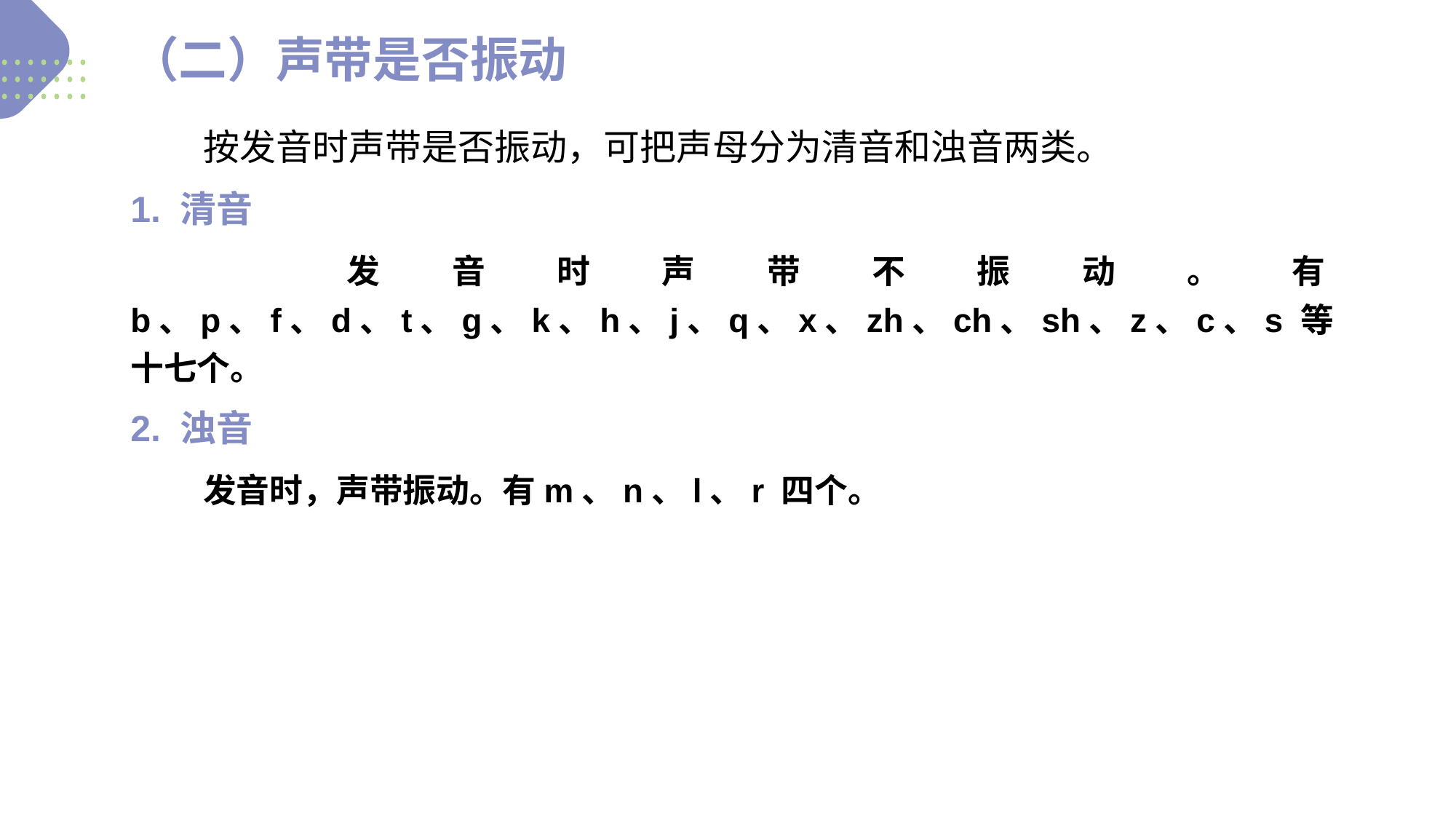

（二）声带是否振动

　　按发音时声带是否振动，可把声母分为清音和浊音两类。
1. 清音
　　发音时声带不振动。有b、p、f、d、t、ɡ、k、h、j、q、x、zh、ch、sh、z、c、s 等十七个。
2. 浊音
　　发音时，声带振动。有m、n、l、r 四个。